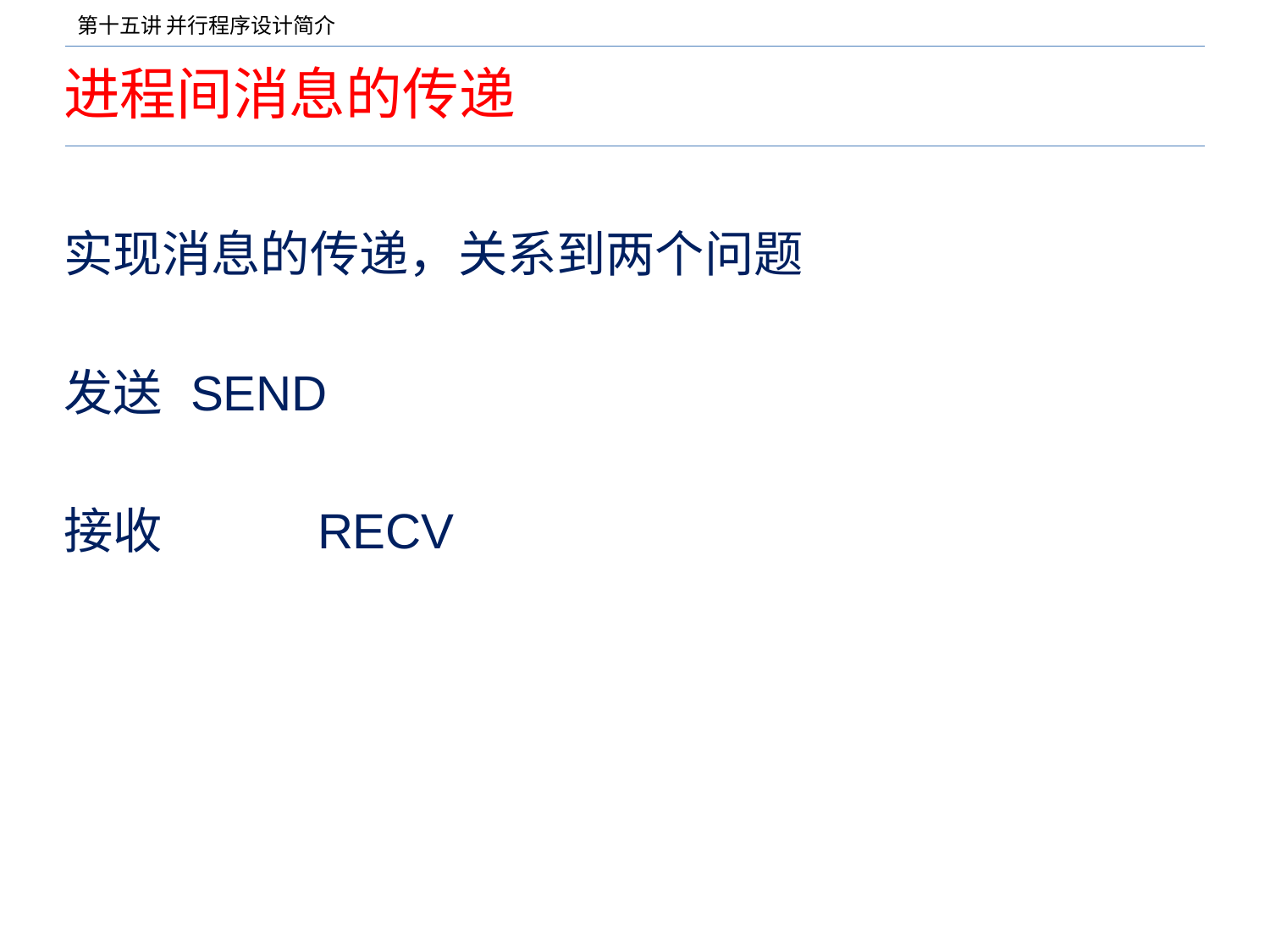

# 进程间消息的传递
实现消息的传递，关系到两个问题

发送  	SEND

接收		RECV